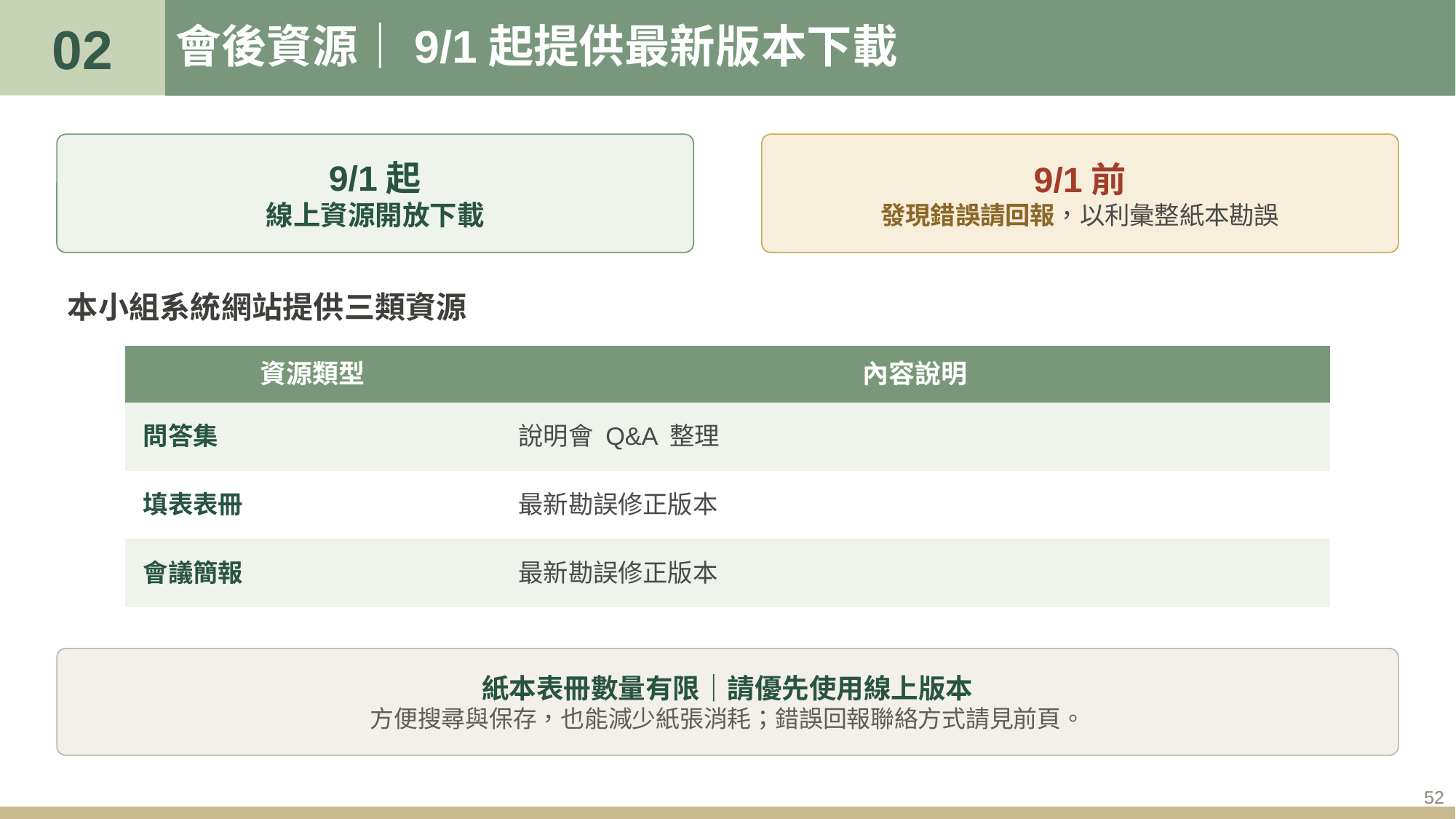

02
# 會後資源｜9/1起提供最新版本下載
9/1起
線上資源開放下載
9/1前
發現錯誤請回報，以利彙整紙本勘誤
本小組系統網站提供三類資源
| 資源類型 | 內容說明 |
| --- | --- |
| 問答集 | 說明會 Q&A 整理 |
| 填表表冊 | 最新勘誤修正版本 |
| 會議簡報 | 最新勘誤修正版本 |
紙本表冊數量有限｜請優先使用線上版本
方便搜尋與保存，也能減少紙張消耗；錯誤回報聯絡方式請見前頁。
52